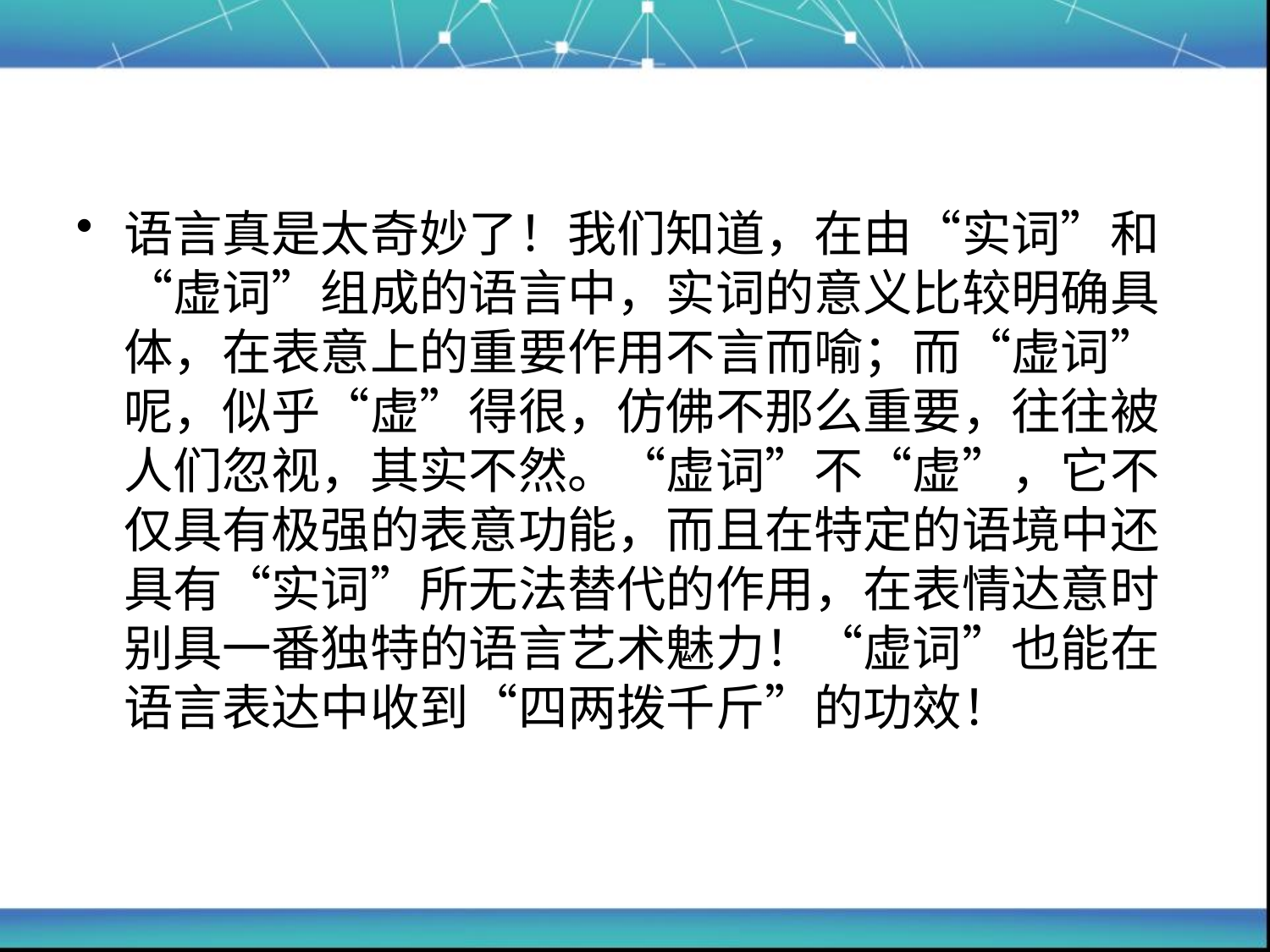

#
语言真是太奇妙了！我们知道，在由“实词”和“虚词”组成的语言中，实词的意义比较明确具体，在表意上的重要作用不言而喻；而“虚词”呢，似乎“虚”得很，仿佛不那么重要，往往被人们忽视，其实不然。“虚词”不“虚”，它不仅具有极强的表意功能，而且在特定的语境中还具有“实词”所无法替代的作用，在表情达意时别具一番独特的语言艺术魅力！“虚词”也能在语言表达中收到“四两拨千斤”的功效！